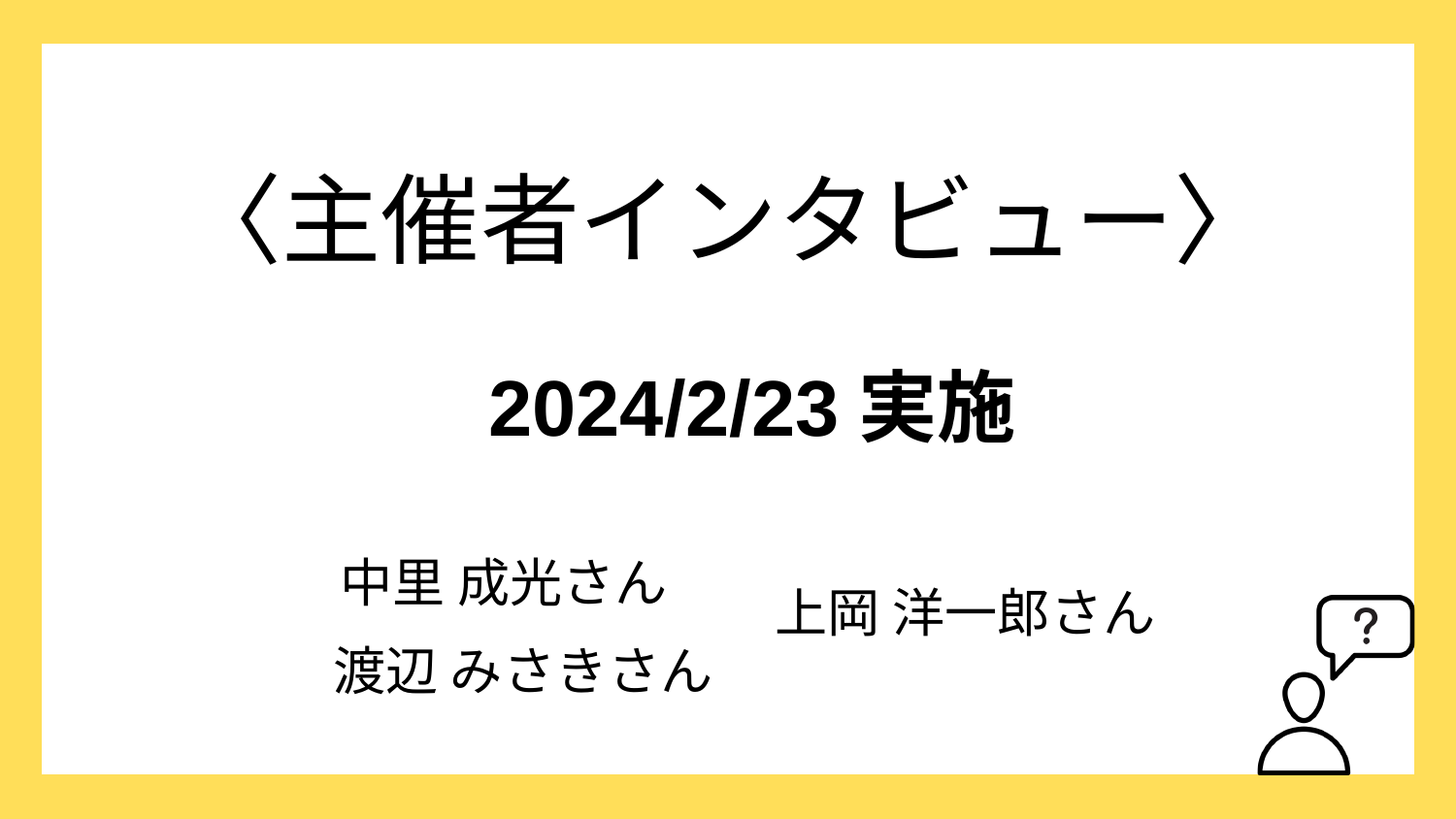

〈主催者インタビュー〉
2024/2/23実施
中里 成光さん
上岡 洋一郎さん

渡辺 みさきさん